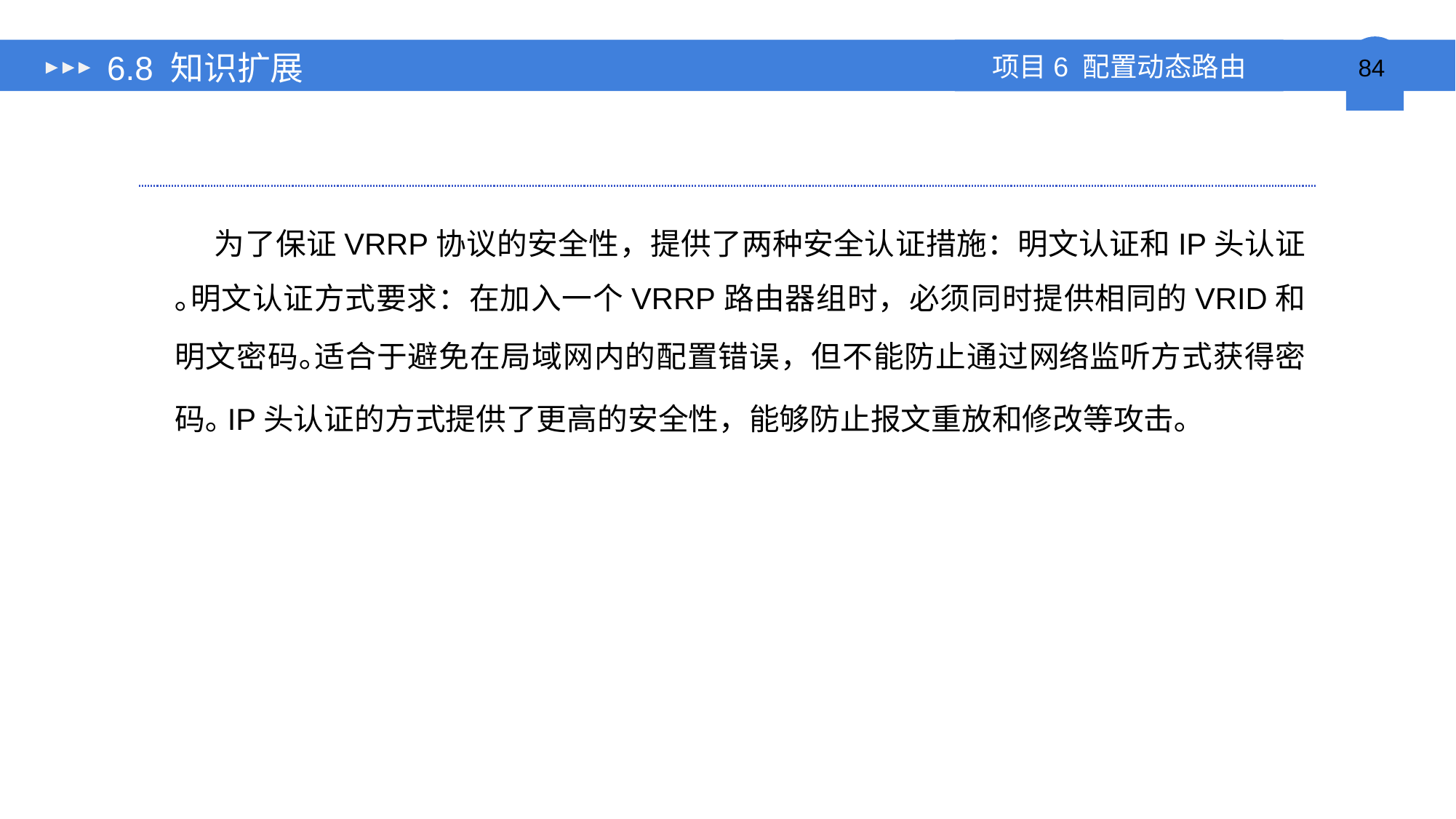

# 6.8 知识扩展

为了保证VRRP协议的安全性，提供了两种安全认证措施：明文认证和IP头认证｡明文认证方式要求：在加入一个VRRP路由器组时，必须同时提供相同的VRID和明文密码｡适合于避免在局域网内的配置错误，但不能防止通过网络监听方式获得密码｡IP头认证的方式提供了更高的安全性，能够防止报文重放和修改等攻击｡